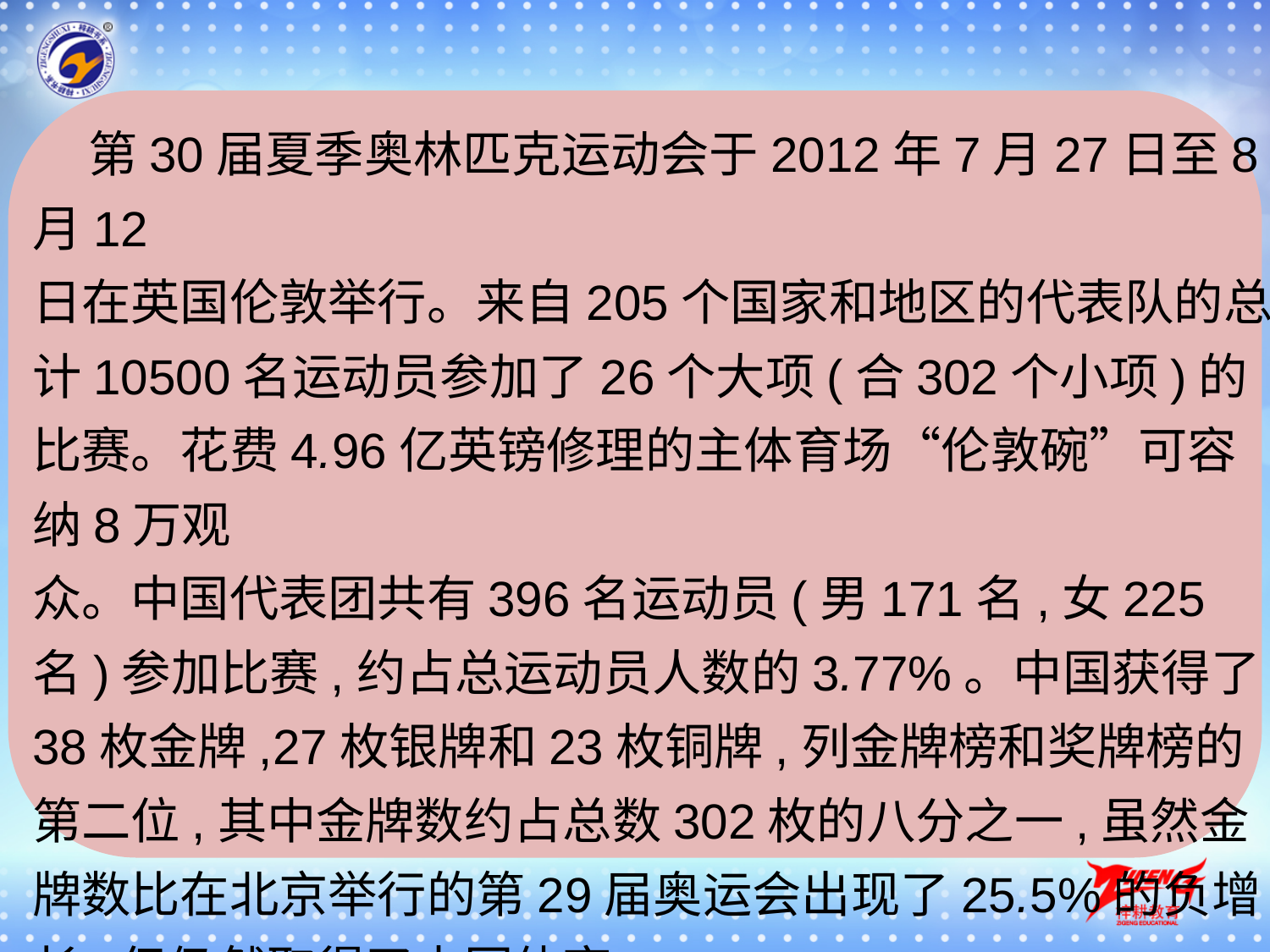

第30届夏季奥林匹克运动会于2012年7月27日至8月12
日在英国伦敦举行。来自205个国家和地区的代表队的总计10500名运动员参加了26个大项(合302个小项)的比赛。花费4.96亿英镑修理的主体育场“伦敦碗”可容纳8万观
众。中国代表团共有396名运动员(男171名,女225名)参加比赛,约占总运动员人数的3.77%。中国获得了38枚金牌,27枚银牌和23枚铜牌,列金牌榜和奖牌榜的第二位,其中金牌数约占总数302枚的八分之一,虽然金牌数比在北京举行的第29届奥运会出现了25.5%的负增长,但仍然取得了中国体育
    代表团参加在境外举办的历届奥运会的最好成绩。